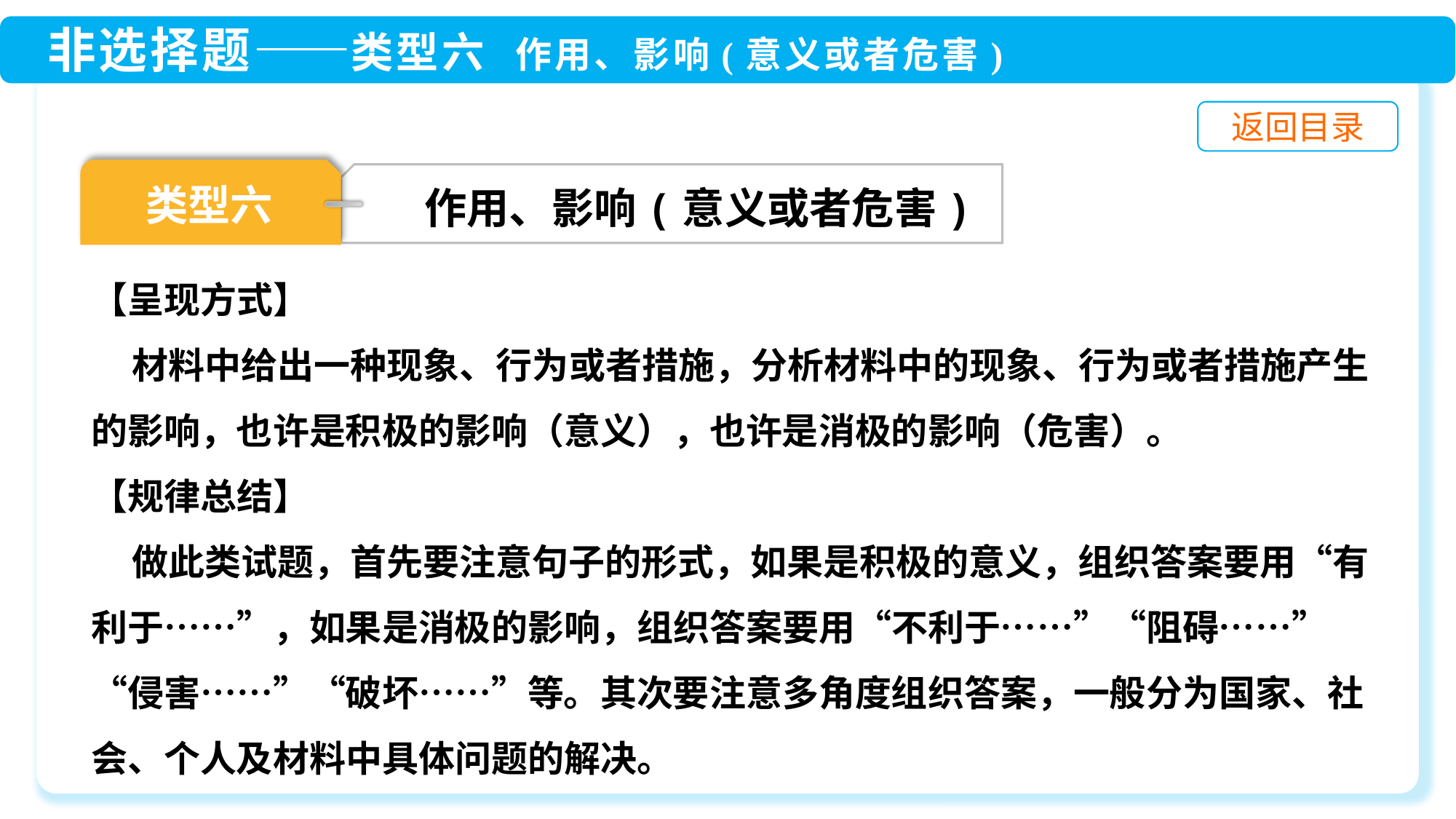

类型六
作用、影响(意义或者危害)

【呈现方式】
    材料中给出一种现象、行为或者措施，分析材料中的现象、行为或者措施产生的影响，也许是积极的影响（意义），也许是消极的影响（危害）。
【规律总结】
    做此类试题，首先要注意句子的形式，如果是积极的意义，组织答案要用“有利于……”，如果是消极的影响，组织答案要用“不利于……”“阻碍……”“侵害……”“破坏……”等。其次要注意多角度组织答案，一般分为国家、社会、个人及材料中具体问题的解决。